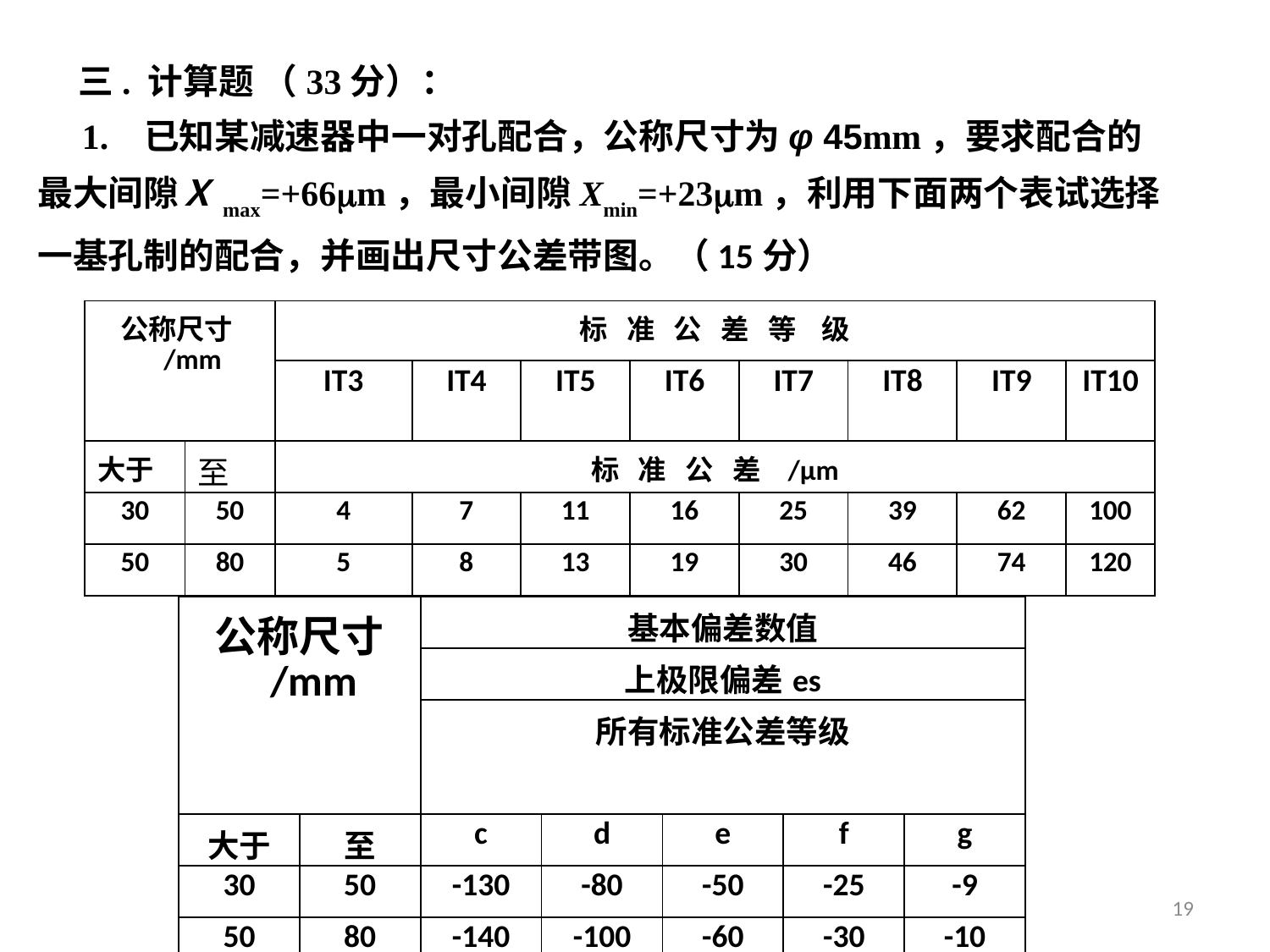

三. 计算题 （33分）：
     1.   已知某减速器中一对孔配合，公称尺寸为φ 45mm，要求配合的最大间隙Ｘmax=+66μm，最小间隙Xmin=+23μm，利用下面两个表试选择一基孔制的配合，并画出尺寸公差带图。（15分）
| 公称尺寸 /mm |  | 标 准 公 差 等 级 |  |  |  |  |  |  |  |
| --- | --- | --- | --- | --- | --- | --- | --- | --- | --- |
|  |  | IT3 | IT4 | IT5 | IT6 | IT7 | IT8 | IT9 | IT10 |
| 大于 | 至 | 标 准 公 差 /μm |  |  |  |  |  |  |  |
| 30 | 50 | 4 | 7 | 11 | 16 | 25 | 39 | 62 | 100 |
| 50 | 80 | 5 | 8 | 13 | 19 | 30 | 46 | 74 | 120 |
| 公称尺寸 /mm |  | 基本偏差数值 |  |  |  |  |
| --- | --- | --- | --- | --- | --- | --- |
|  |  | 上极限偏差es |  |  |  |  |
|  |  | 所有标准公差等级 |  |  |  |  |
| 大于 | 至 | c | d | e | f | g |
| 30 | 50 | -130 | -80 | -50 | -25 | -9 |
| 50 | 80 | -140 | -100 | -60 | -30 | -10 |
19